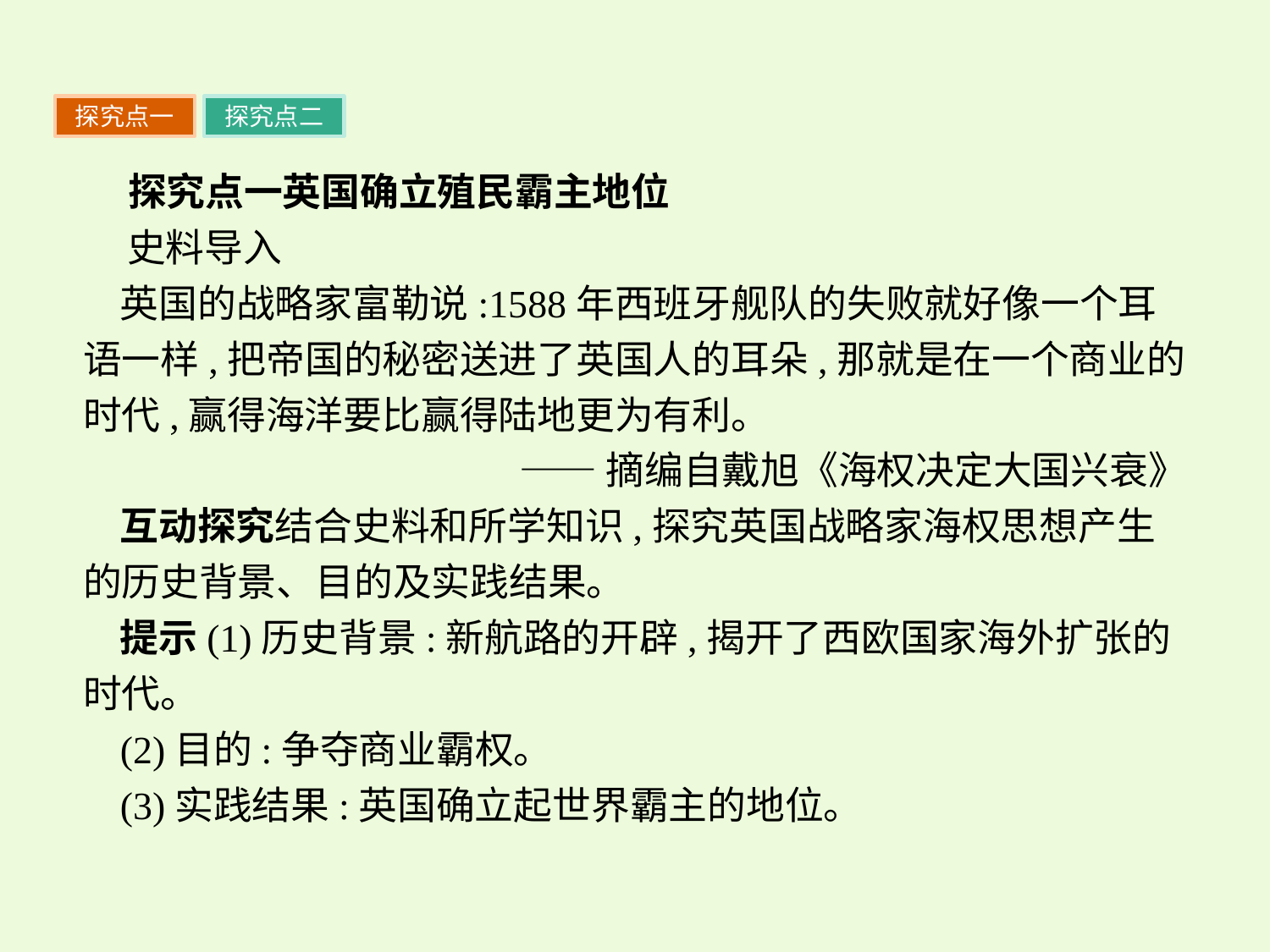

探究点一
探究点二
    探究点一英国确立殖民霸主地位
    史料导入
英国的战略家富勒说:1588年西班牙舰队的失败就好像一个耳语一样,把帝国的秘密送进了英国人的耳朵,那就是在一个商业的时代,赢得海洋要比赢得陆地更为有利。
——摘编自戴旭《海权决定大国兴衰》
互动探究结合史料和所学知识,探究英国战略家海权思想产生的历史背景、目的及实践结果。
提示(1)历史背景:新航路的开辟,揭开了西欧国家海外扩张的时代。
(2)目的:争夺商业霸权。
(3)实践结果:英国确立起世界霸主的地位。